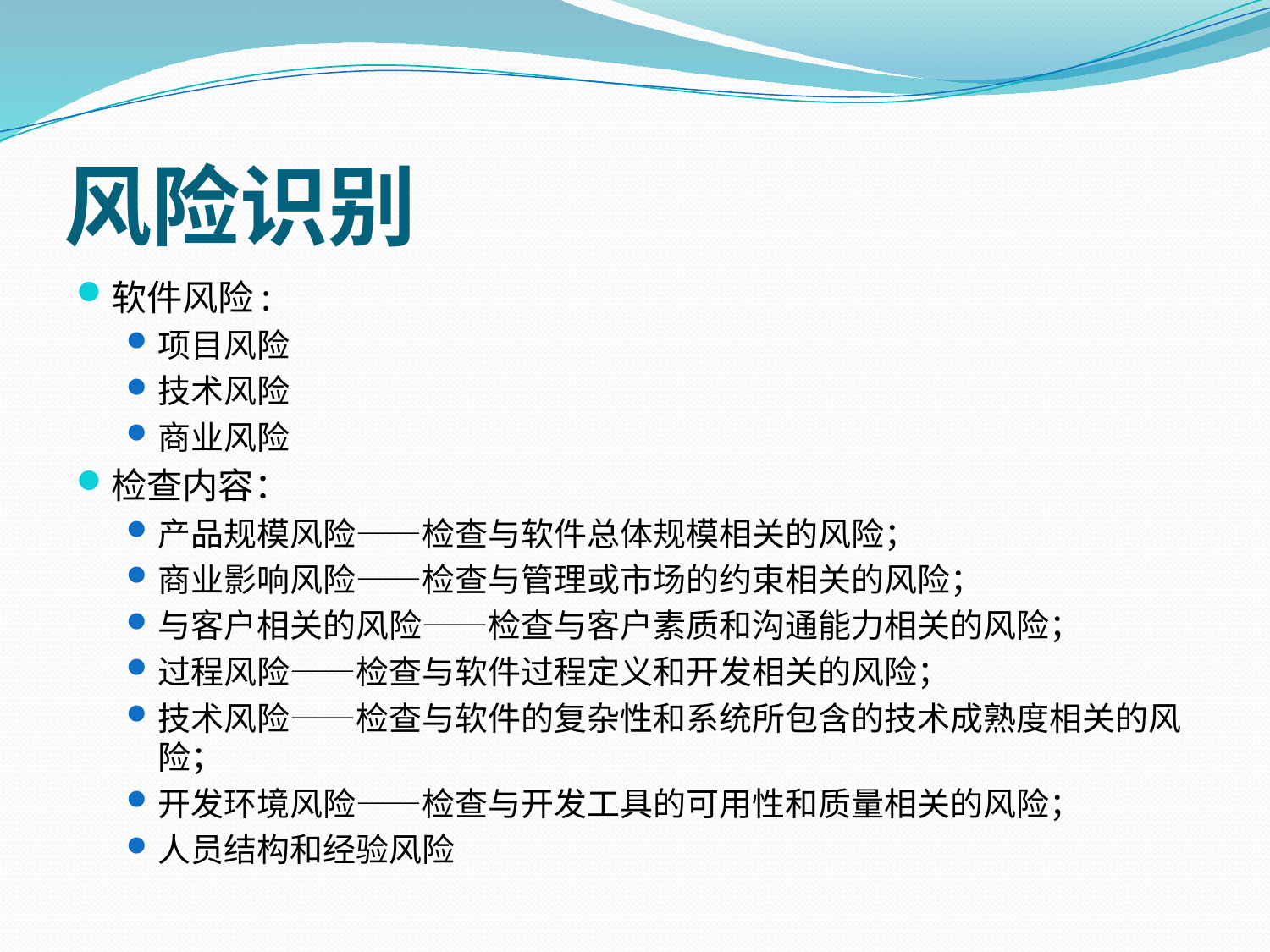

# 风险识别
软件风险:
项目风险
技术风险
商业风险
检查内容：
产品规模风险——检查与软件总体规模相关的风险；
商业影响风险——检查与管理或市场的约束相关的风险；
与客户相关的风险——检查与客户素质和沟通能力相关的风险；
过程风险——检查与软件过程定义和开发相关的风险；
技术风险——检查与软件的复杂性和系统所包含的技术成熟度相关的风险；
开发环境风险——检查与开发工具的可用性和质量相关的风险；
人员结构和经验风险